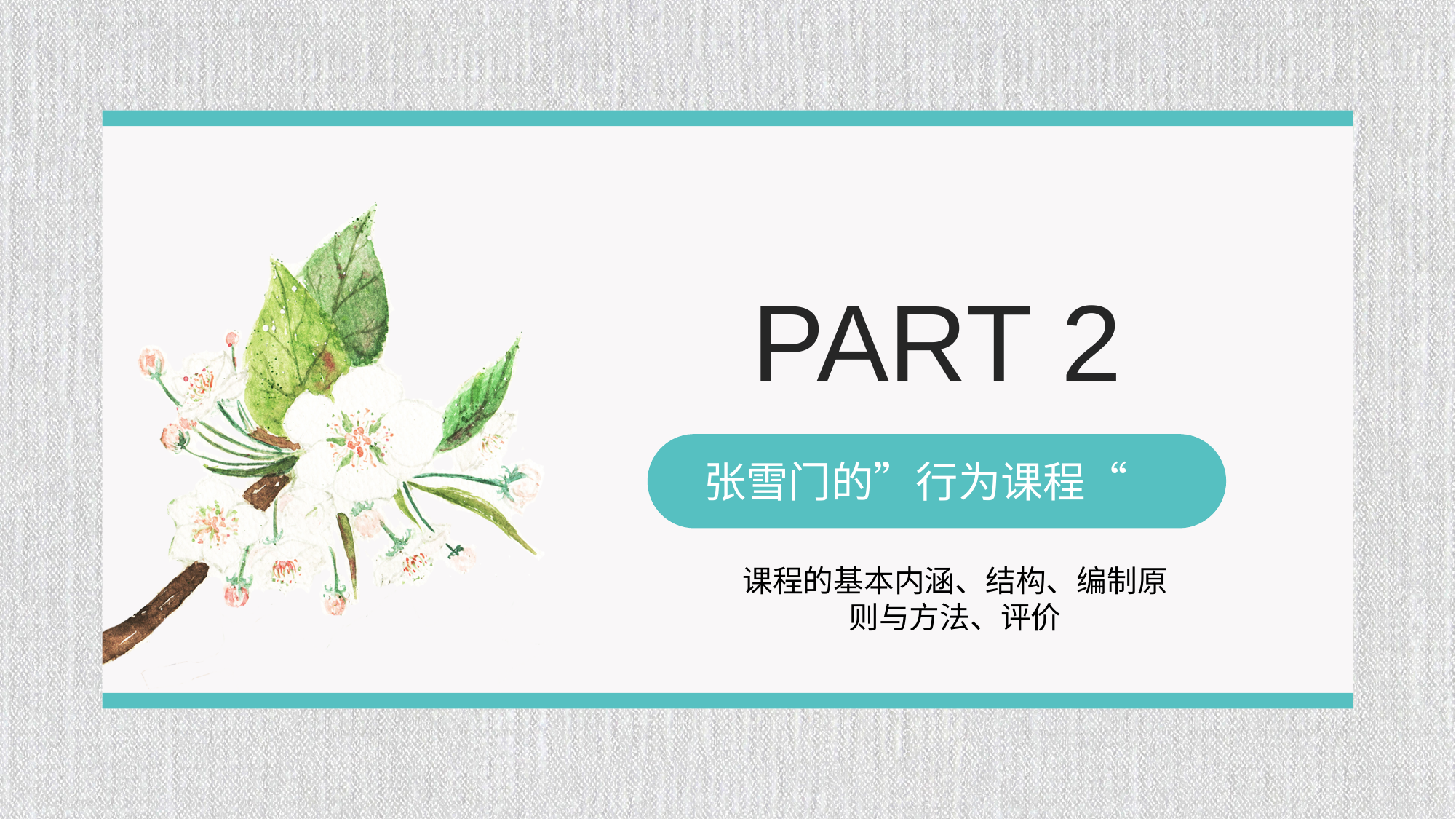

PART 2

张雪门的”行为课程“
请在此处输入所需标题
课程的基本内涵、结构、编制原则与方法、评价